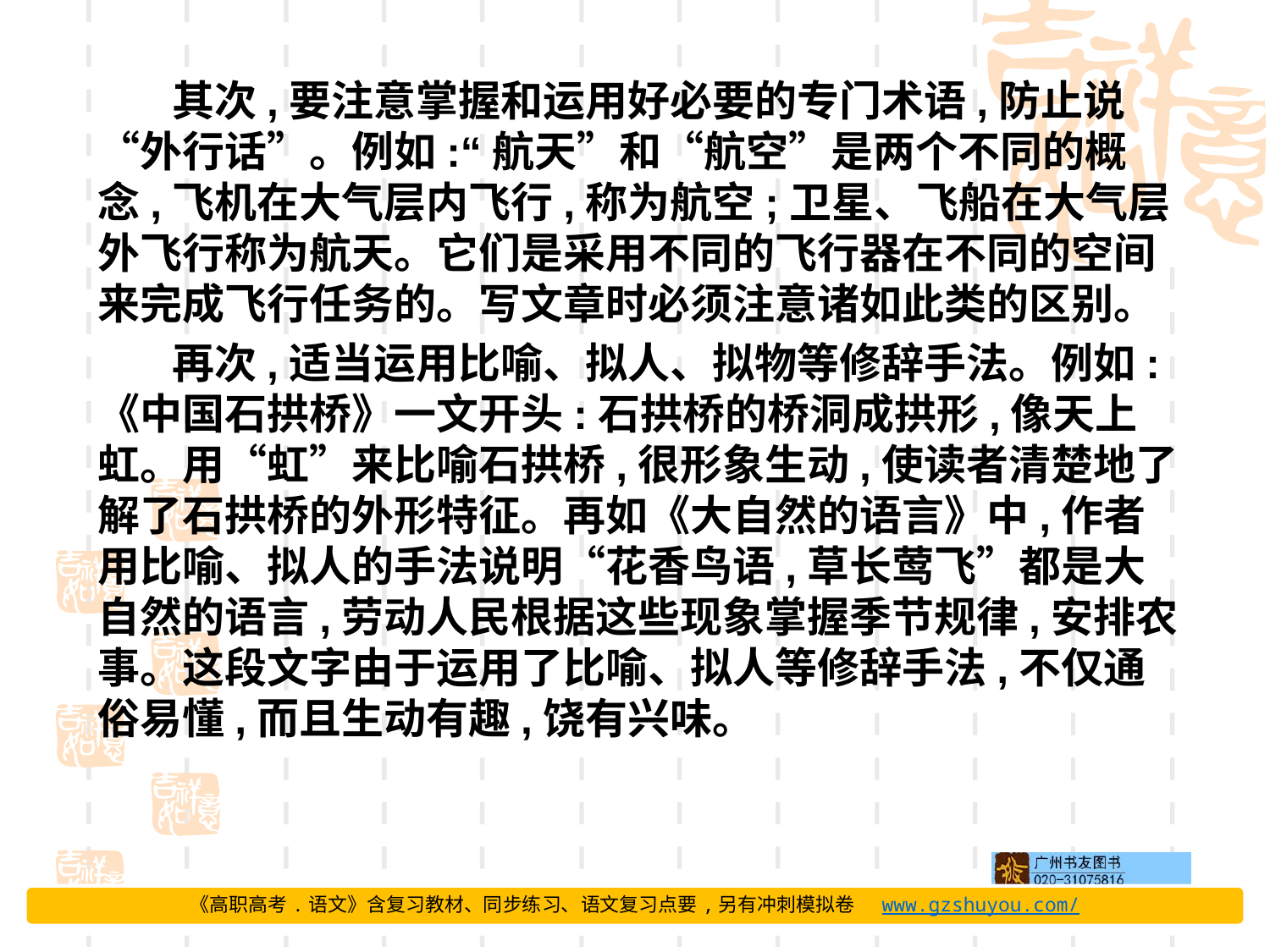

其次,要注意掌握和运用好必要的专门术语,防止说“外行话”。例如:“航天”和“航空”是两个不同的概念,飞机在大气层内飞行,称为航空;卫星、飞船在大气层外飞行称为航天。它们是采用不同的飞行器在不同的空间来完成飞行任务的。写文章时必须注意诸如此类的区别。
再次,适当运用比喻、拟人、拟物等修辞手法。例如:《中国石拱桥》一文开头:石拱桥的桥洞成拱形,像天上虹。用“虹”来比喻石拱桥,很形象生动,使读者清楚地了解了石拱桥的外形特征。再如《大自然的语言》中,作者用比喻、拟人的手法说明“花香鸟语,草长莺飞”都是大自然的语言,劳动人民根据这些现象掌握季节规律,安排农事。这段文字由于运用了比喻、拟人等修辞手法,不仅通俗易懂,而且生动有趣,饶有兴味。